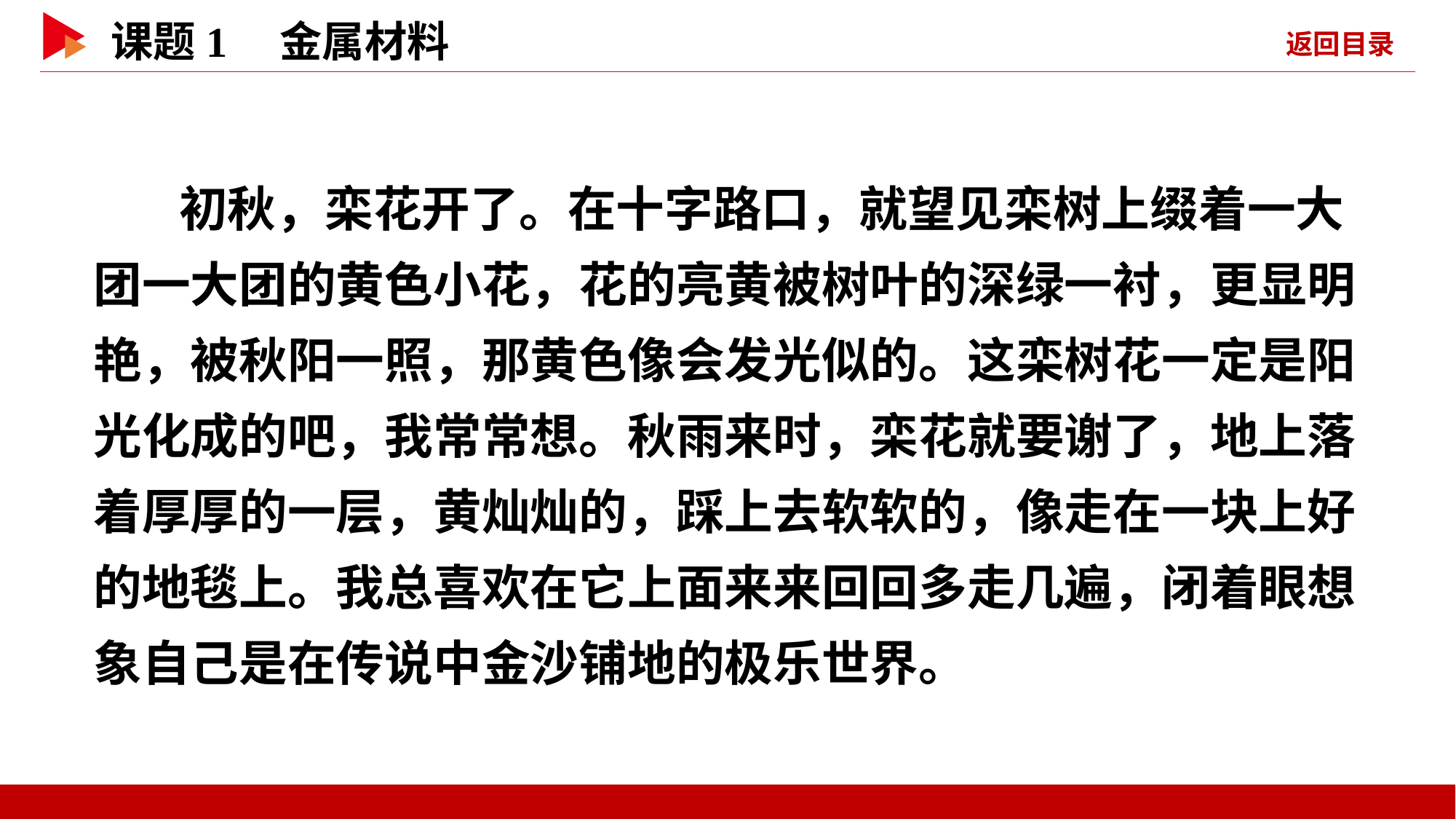

初秋，栾花开了。在十字路口，就望见栾树上缀着一大团一大团的黄色小花，花的亮黄被树叶的深绿一衬，更显明艳，被秋阳一照，那黄色像会发光似的。这栾树花一定是阳光化成的吧，我常常想。秋雨来时，栾花就要谢了，地上落着厚厚的一层，黄灿灿的，踩上去软软的，像走在一块上好的地毯上。我总喜欢在它上面来来回回多走几遍，闭着眼想象自己是在传说中金沙铺地的极乐世界。